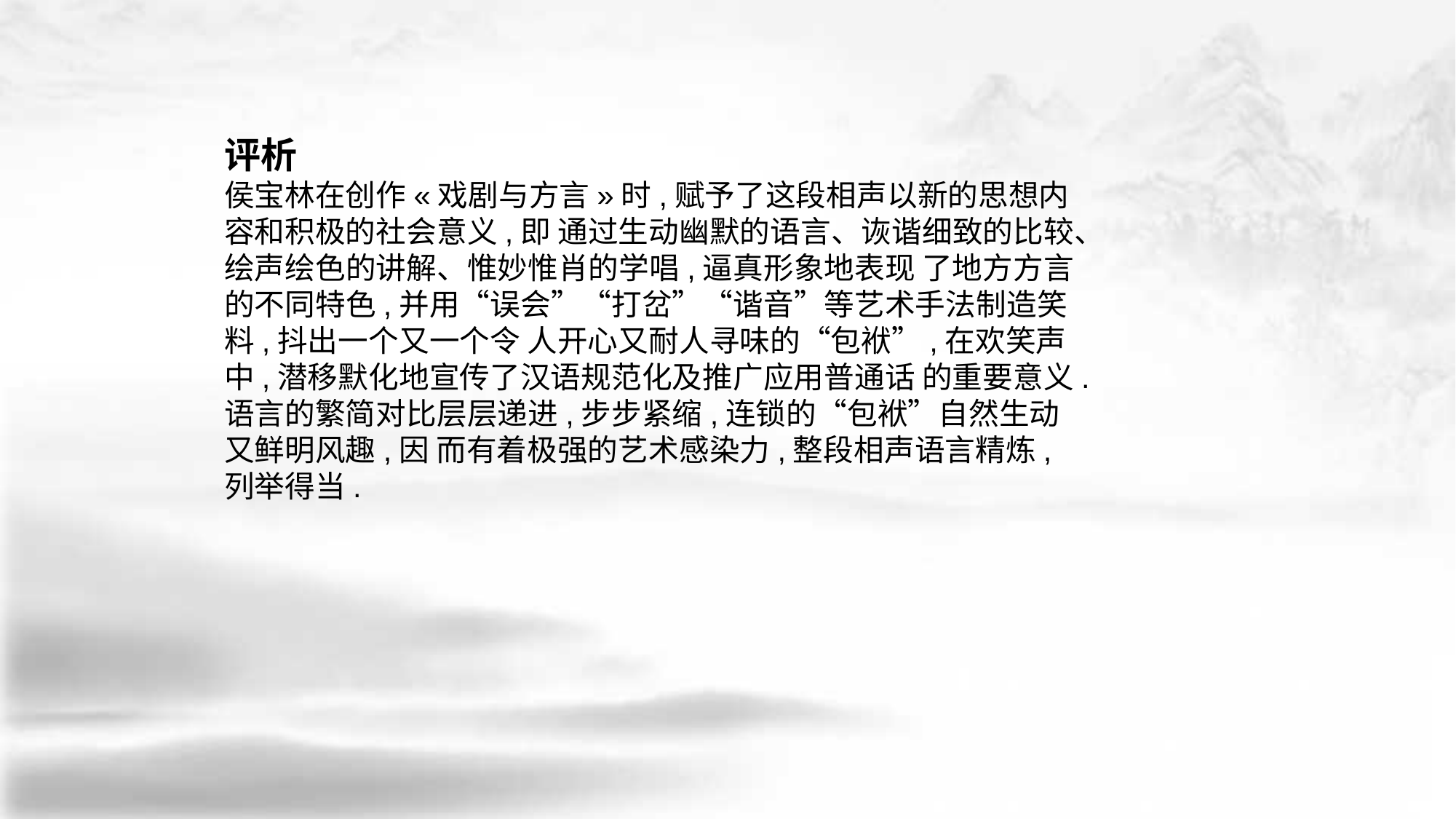

评析
侯宝林在创作«戏剧与方言»时,赋予了这段相声以新的思想内容和积极的社会意义,即 通过生动幽默的语言、诙谐细致的比较、绘声绘色的讲解、惟妙惟肖的学唱,逼真形象地表现 了地方方言的不同特色,并用“误会”“打岔”“谐音”等艺术手法制造笑料,抖出一个又一个令 人开心又耐人寻味的“包袱”,在欢笑声中,潜移默化地宣传了汉语规范化及推广应用普通话 的重要意义.语言的繁简对比层层递进,步步紧缩,连锁的“包袱”自然生动又鲜明风趣,因 而有着极强的艺术感染力,整段相声语言精炼,列举得当.